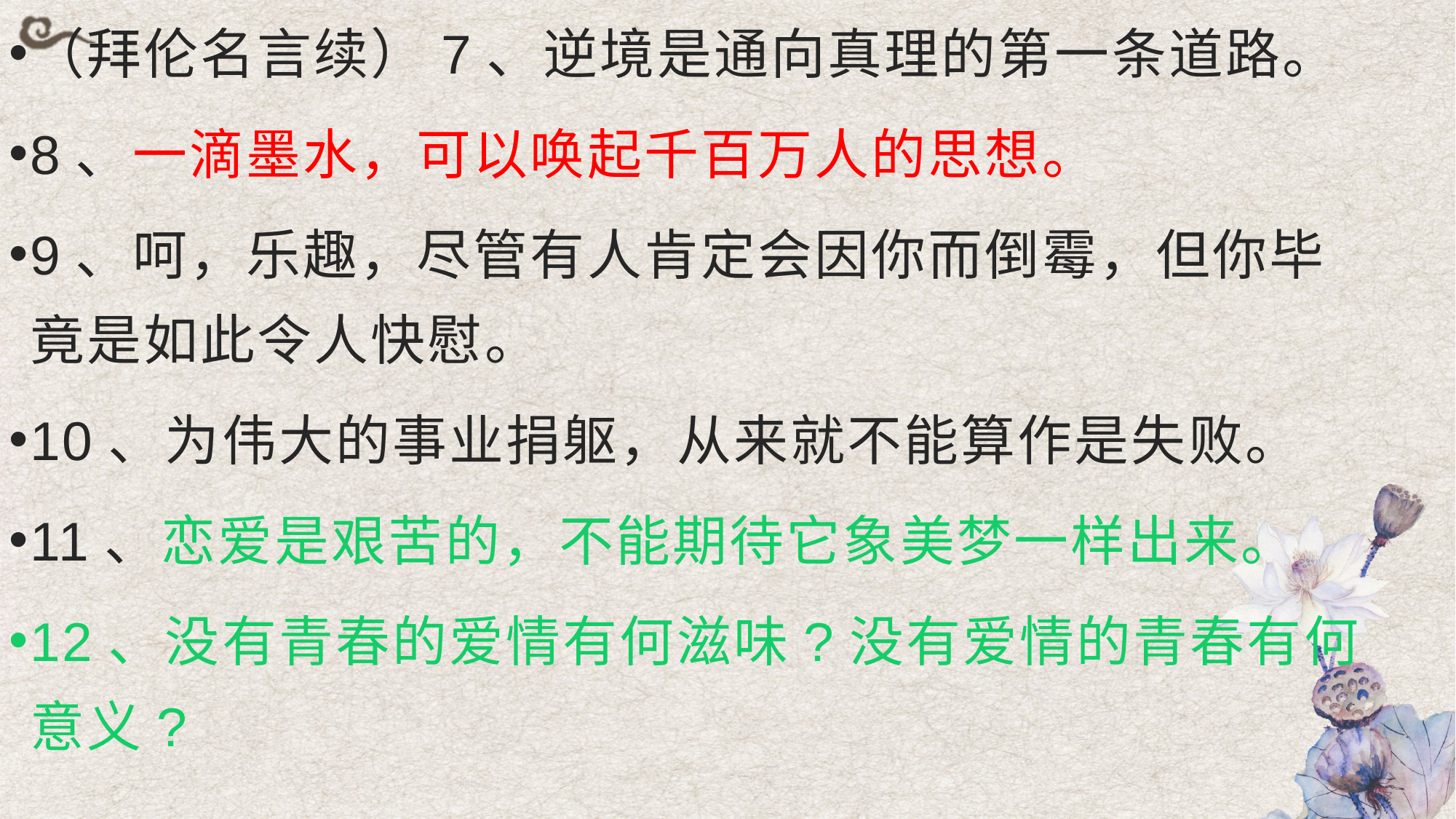

（拜伦名言续）7、逆境是通向真理的第一条道路。
8、一滴墨水，可以唤起千百万人的思想。
9、呵，乐趣，尽管有人肯定会因你而倒霉，但你毕竟是如此令人快慰。
10、为伟大的事业捐躯，从来就不能算作是失败。
11、恋爱是艰苦的，不能期待它象美梦一样出来。
12、没有青春的爱情有何滋味?没有爱情的青春有何意义?

#